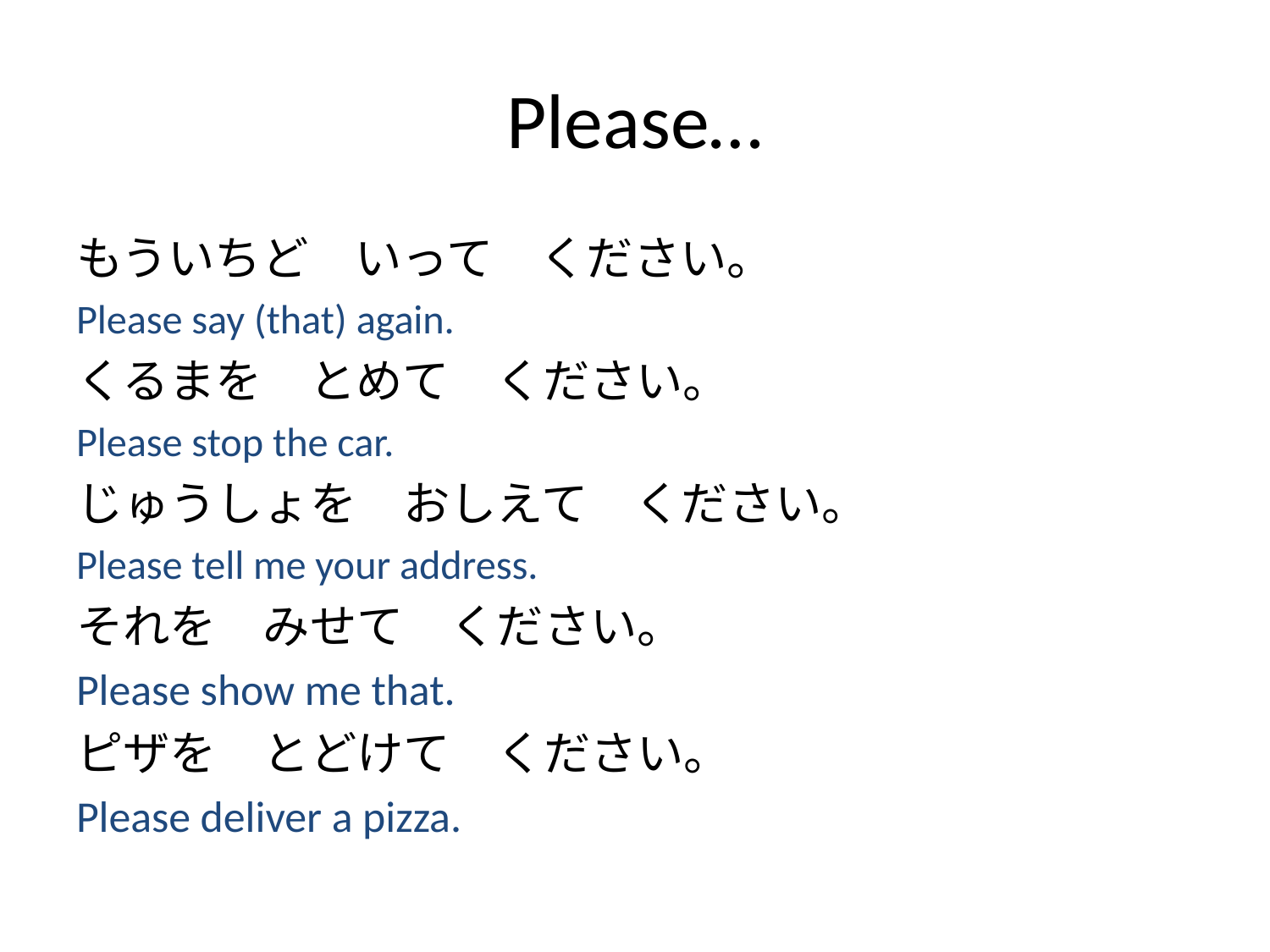

# Please…
もういちど　いって　ください。
Please say (that) again.
くるまを　とめて　ください。
Please stop the car.
じゅうしょを　おしえて　ください。
Please tell me your address.
それを　みせて　ください。
Please show me that.
ピザを　とどけて　ください。
Please deliver a pizza.